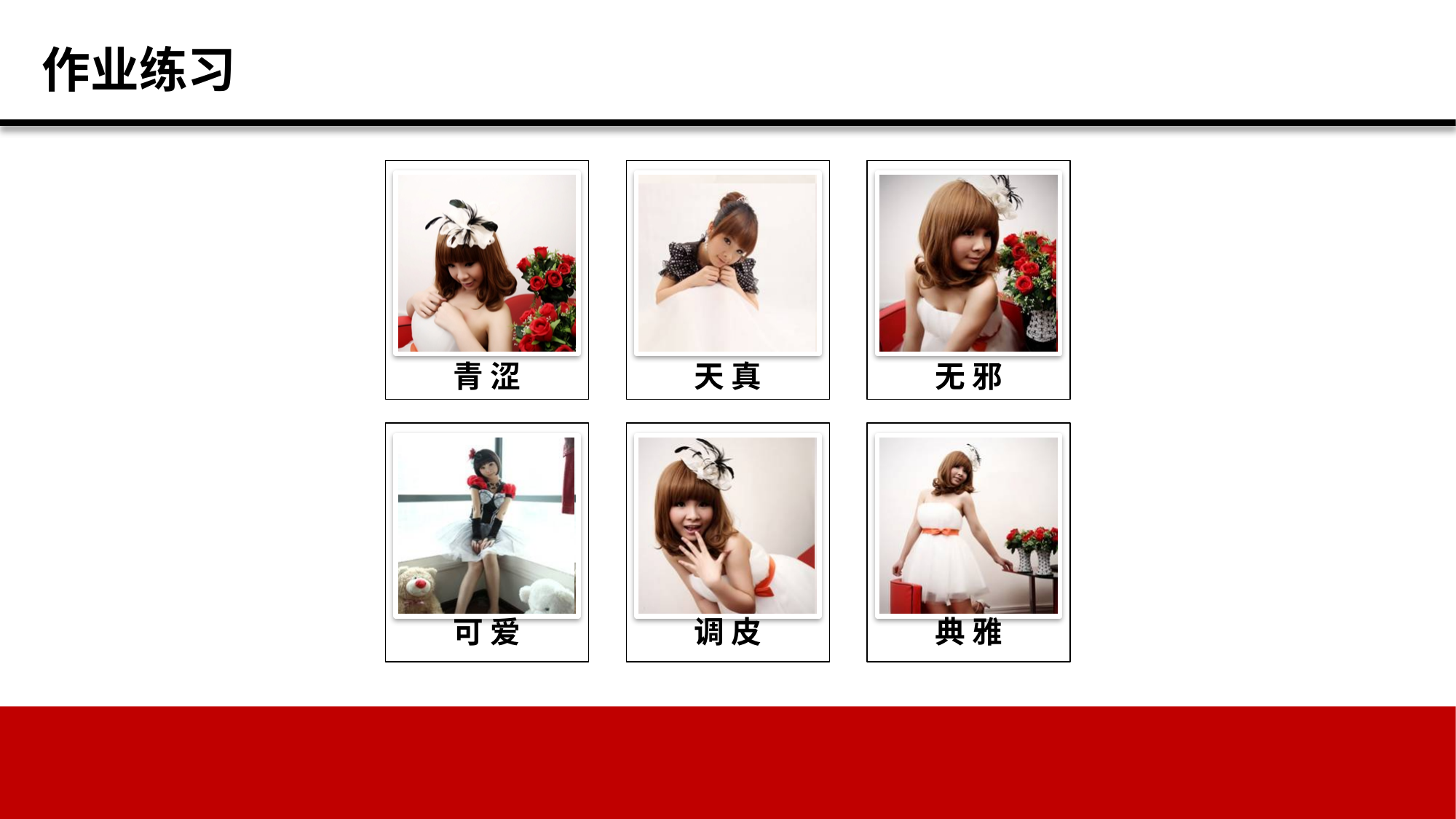

作业练习
青 涩
天 真
无 邪
可 爱
调 皮
典 雅